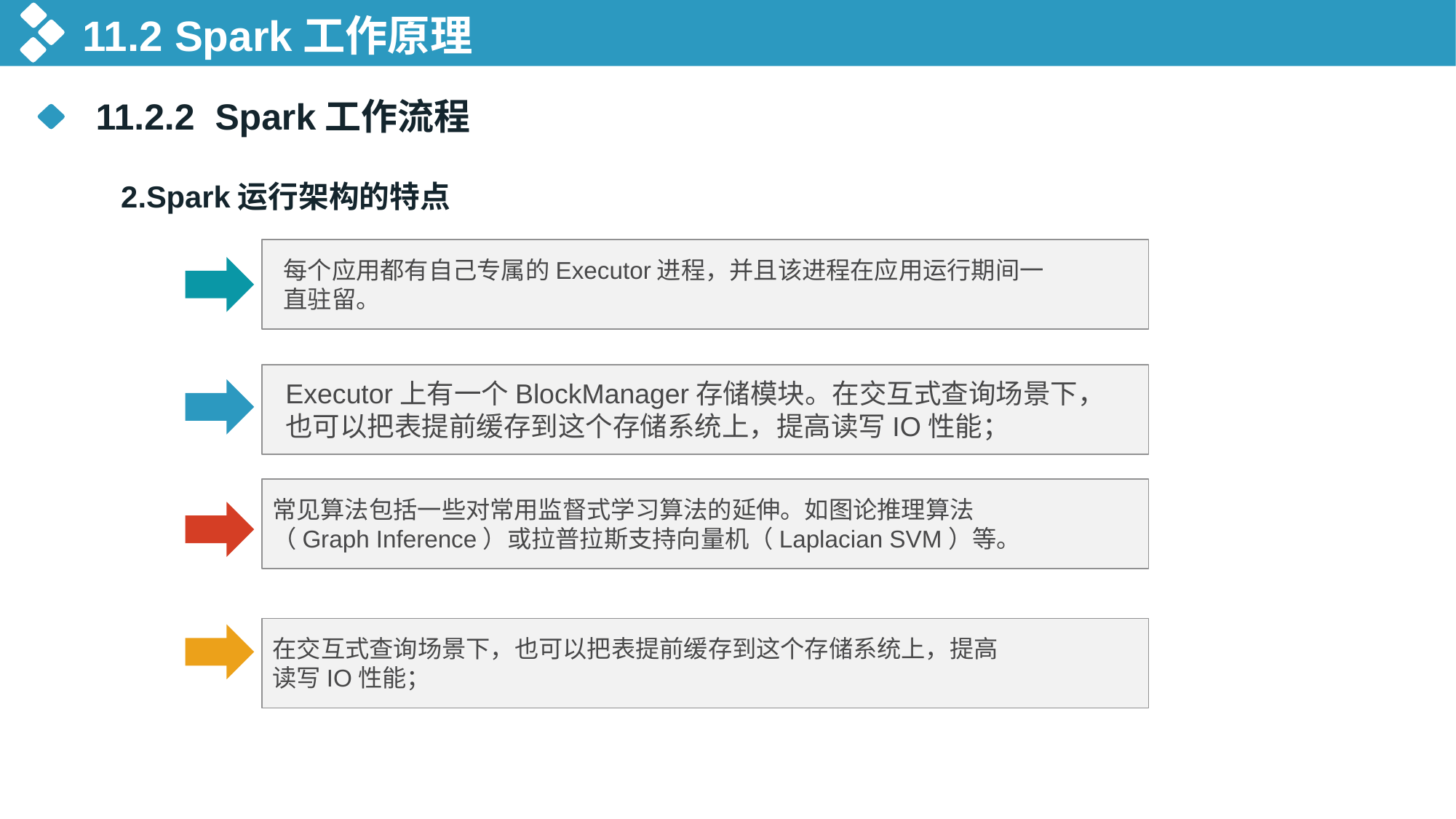

11.2 Spark工作原理

111.2.2  Spark工作流程1.2 Spark工作原理

 2.Spark运行架构的特点

每个应用都有自己专属的Executor进程，并且该进程在应用运行期间一直驻留。

Executor上有一个BlockManager存储模块。在交互式查询场景下，也可以把表提前缓存到这个存储系统上，提高读写IO性能；

常见算法包括一些对常用监督式学习算法的延伸。如图论推理算法（Graph Inference）或拉普拉斯支持向量机（Laplacian SVM）等。

在交互式查询场景下，也可以把表提前缓存到这个存储系统上，提高读写IO性能；